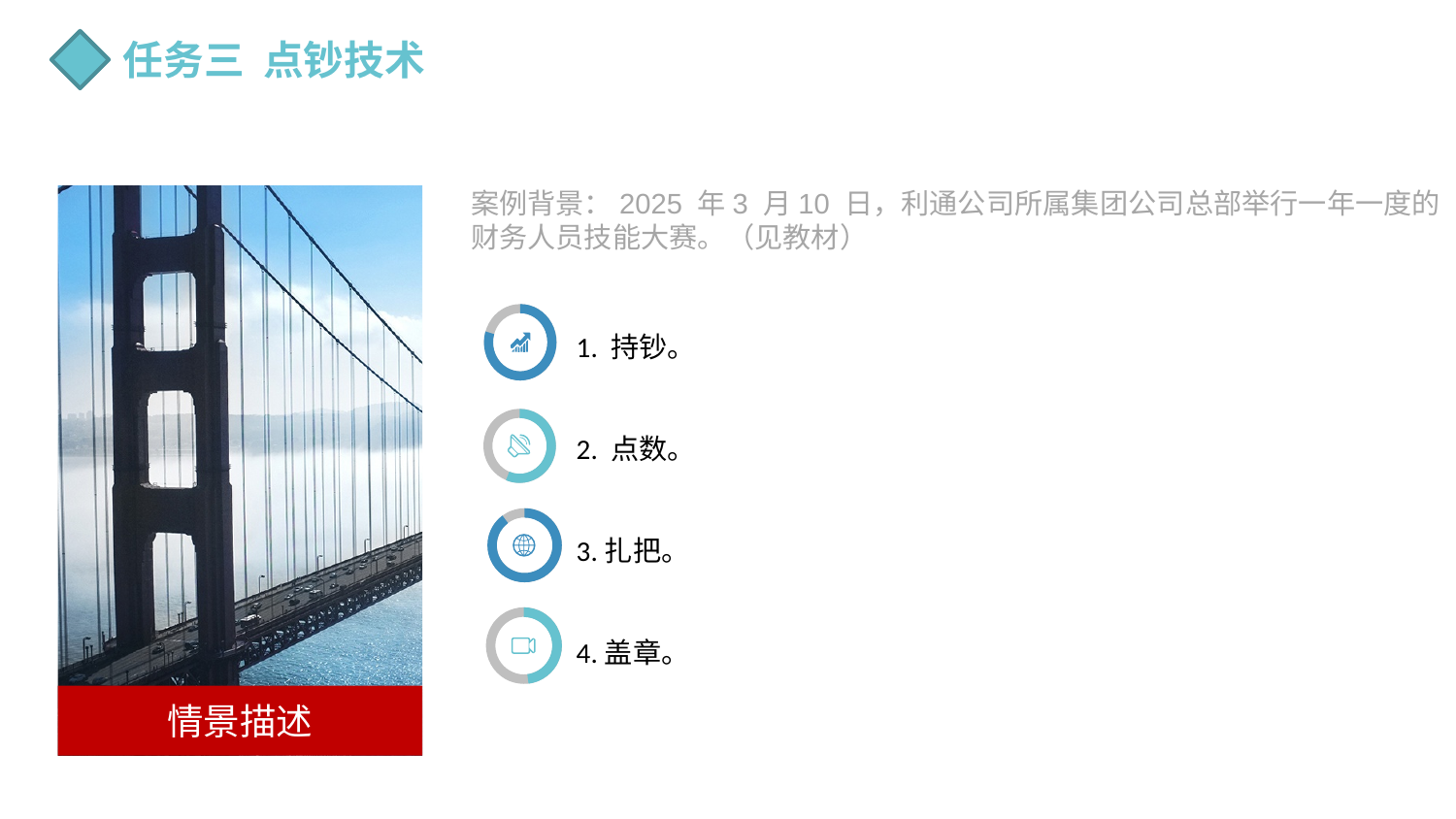

任务三  点钞技术

案例背景：2025 年3 月10 日，利通公司所属集团公司总部举行一年一度的
财务人员技能大赛。（见教材）

情景描述
1. 持钞。
2. 点数。
3.扎把。
4.盖章。